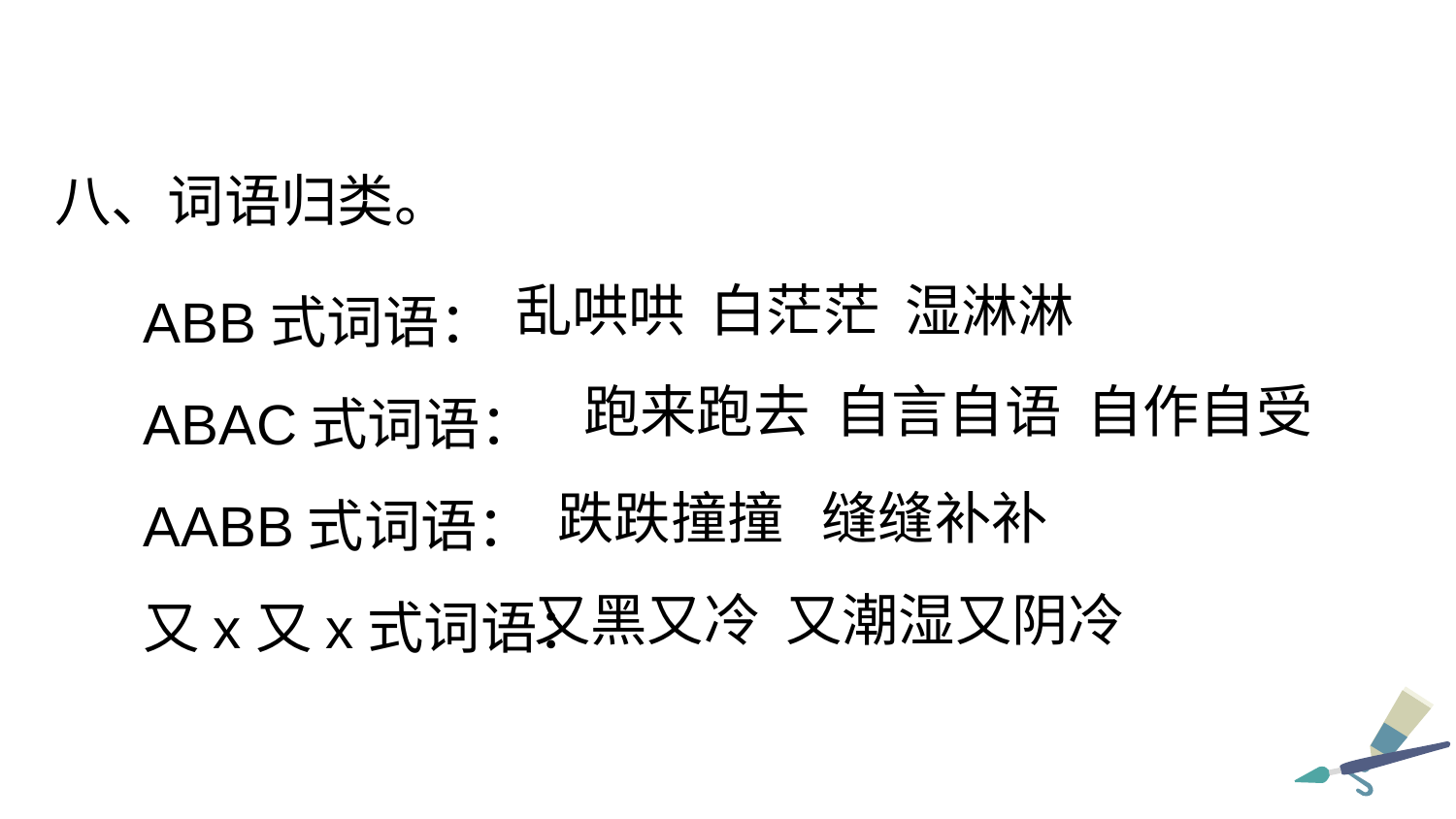

八、词语归类。
ABB式词语：
ABAC式词语：
AABB式词语：
又x又x式词语：
乱哄哄  白茫茫  湿淋淋
跑来跑去  自言自语  自作自受
跌跌撞撞   缝缝补补
又黑又冷  又潮湿又阴冷